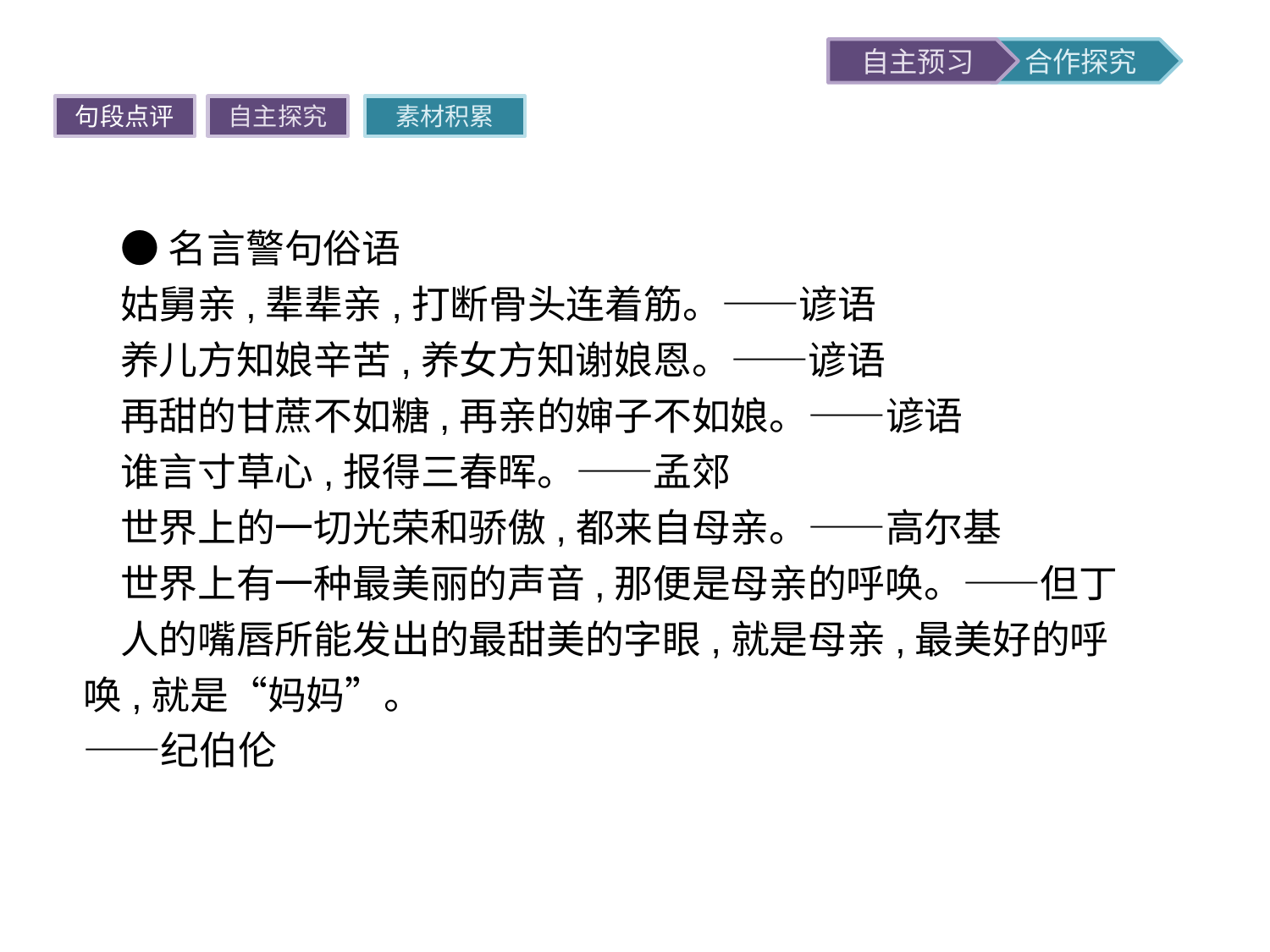

句段点评
自主探究
素材积累
●名言警句俗语
姑舅亲,辈辈亲,打断骨头连着筋。——谚语
养儿方知娘辛苦,养女方知谢娘恩。——谚语
再甜的甘蔗不如糖,再亲的婶子不如娘。——谚语
谁言寸草心,报得三春晖。——孟郊
世界上的一切光荣和骄傲,都来自母亲。——高尔基
世界上有一种最美丽的声音,那便是母亲的呼唤。——但丁
人的嘴唇所能发出的最甜美的字眼,就是母亲,最美好的呼唤,就是“妈妈”。						——纪伯伦